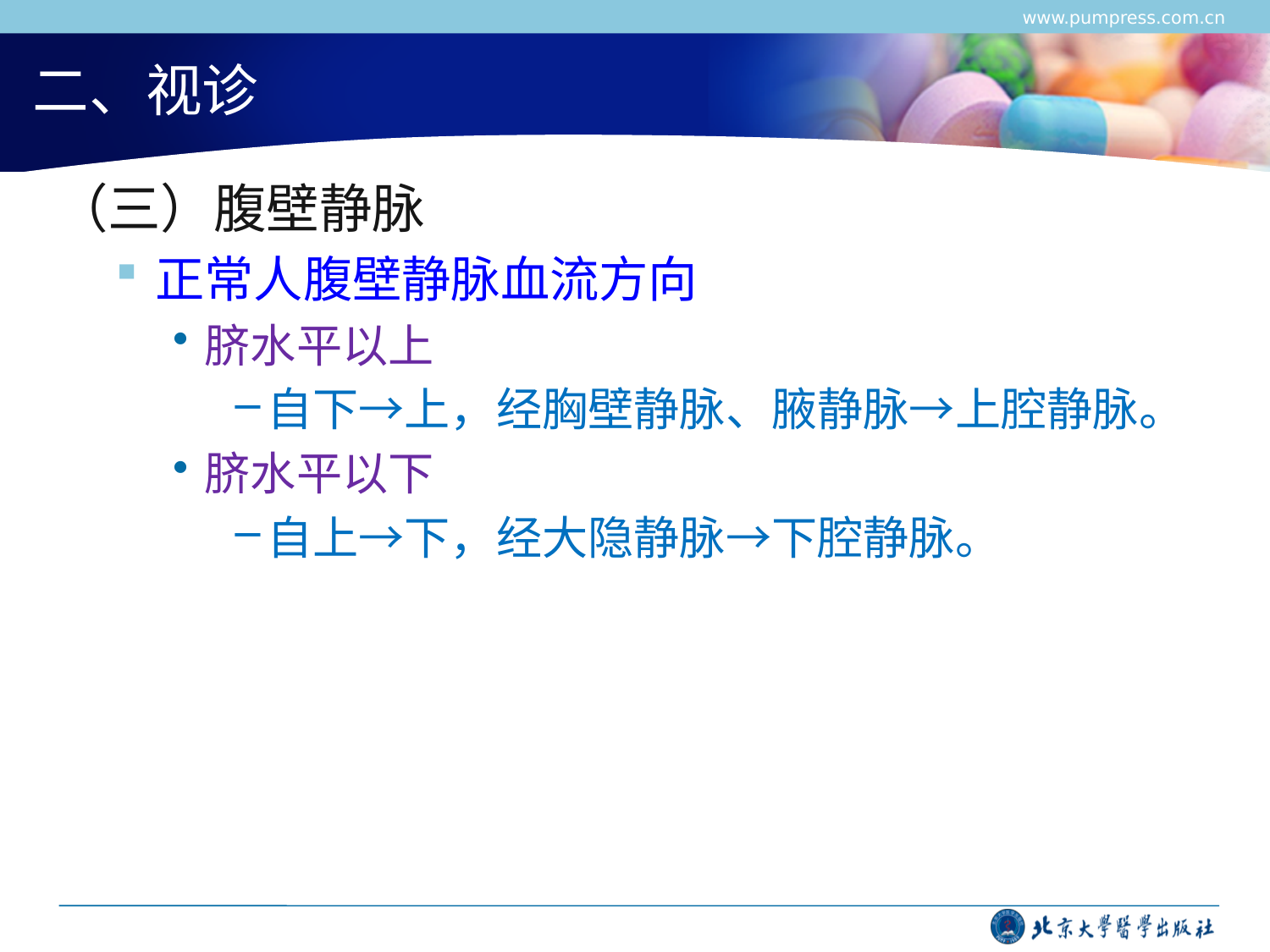

www.pumpress.com.cn
# 二、视诊
（三）腹壁静脉
正常人腹壁静脉血流方向
脐水平以上
自下→上，经胸壁静脉、腋静脉→上腔静脉。
脐水平以下
自上→下，经大隐静脉→下腔静脉。